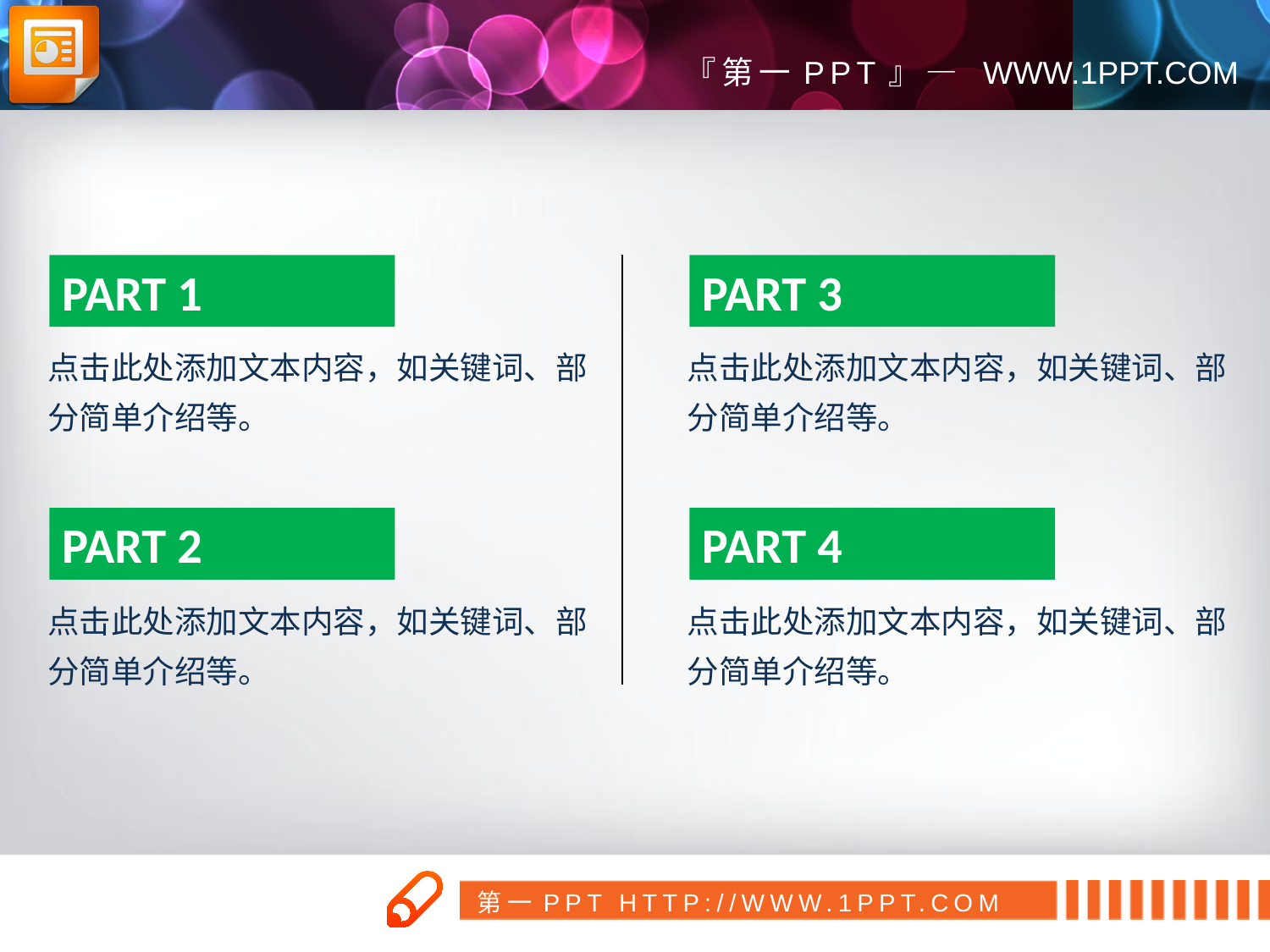

PART 1
PART 3
点击此处添加文本内容，如关键词、部分简单介绍等。
点击此处添加文本内容，如关键词、部分简单介绍等。
PART 2
PART 4
点击此处添加文本内容，如关键词、部分简单介绍等。
点击此处添加文本内容，如关键词、部分简单介绍等。